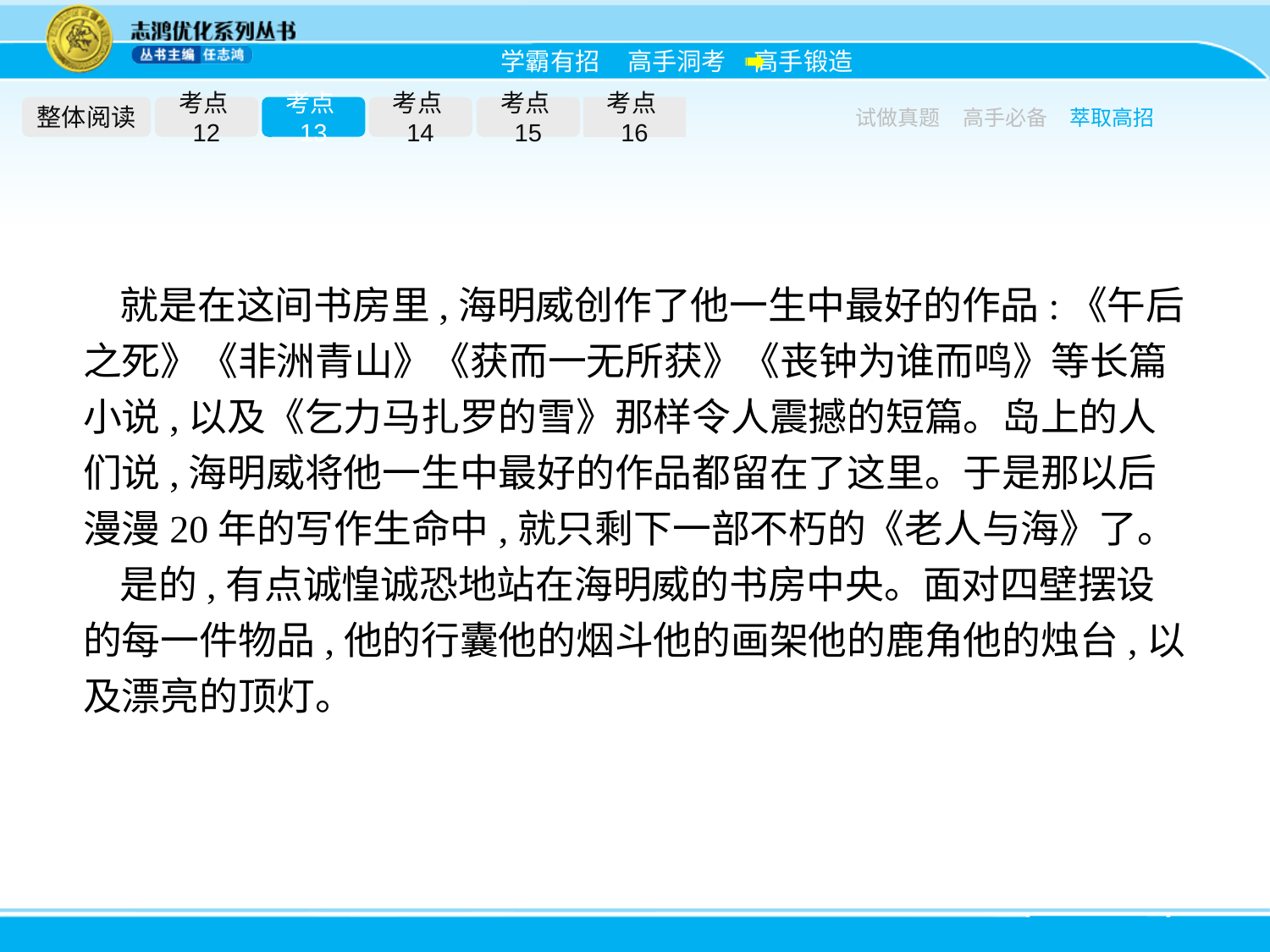

整体阅读
考点12
考点13
考点14
考点15
考点16
试做真题
高手必备
萃取高招
就是在这间书房里,海明威创作了他一生中最好的作品:《午后之死》《非洲青山》《获而一无所获》《丧钟为谁而鸣》等长篇小说,以及《乞力马扎罗的雪》那样令人震撼的短篇。岛上的人们说,海明威将他一生中最好的作品都留在了这里。于是那以后漫漫20年的写作生命中,就只剩下一部不朽的《老人与海》了。
是的,有点诚惶诚恐地站在海明威的书房中央。面对四壁摆设的每一件物品,他的行囊他的烟斗他的画架他的鹿角他的烛台,以及漂亮的顶灯。